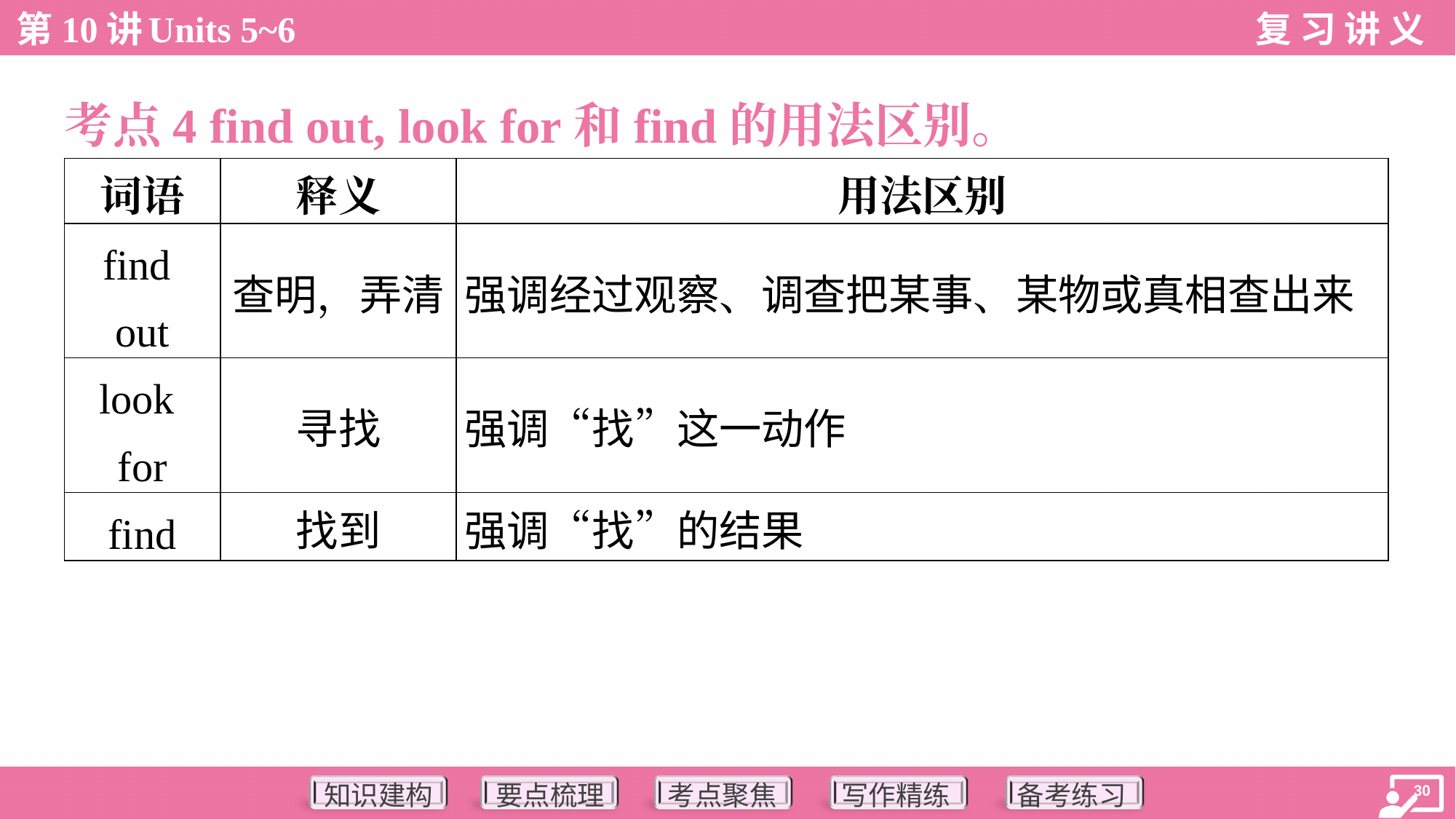

考点4 find out, look for和find的用法区别。
| 词语 | 释义 | 用法区别 |
| --- | --- | --- |
| find out | 查明，弄清 | 强调经过观察、调查把某事、某物或真相查出来 |
| look for | 寻找 | 强调“找”这一动作 |
| find | 找到 | 强调“找”的结果 |